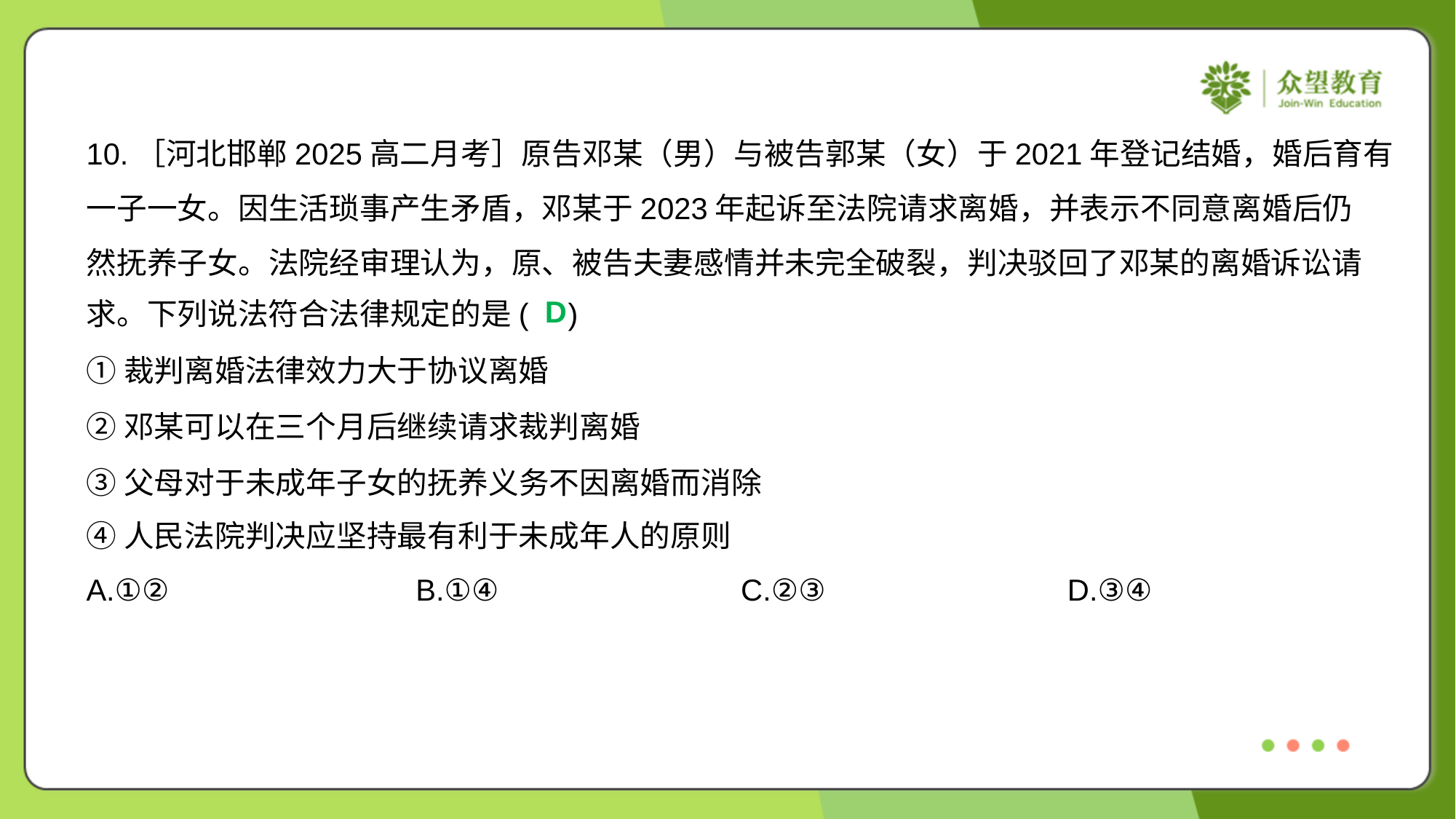

10.［河北邯郸2025高二月考］原告邓某（男）与被告郭某（女）于2021年登记结婚，婚后育有
一子一女。因生活琐事产生矛盾，邓某于2023年起诉至法院请求离婚，并表示不同意离婚后仍
然抚养子女。法院经审理认为，原、被告夫妻感情并未完全破裂，判决驳回了邓某的离婚诉讼请
求。下列说法符合法律规定的是(     )
D
①裁判离婚法律效力大于协议离婚
②邓某可以在三个月后继续请求裁判离婚
③父母对于未成年子女的抚养义务不因离婚而消除
④人民法院判决应坚持最有利于未成年人的原则
A.①②	B.①④	C.②③	D.③④